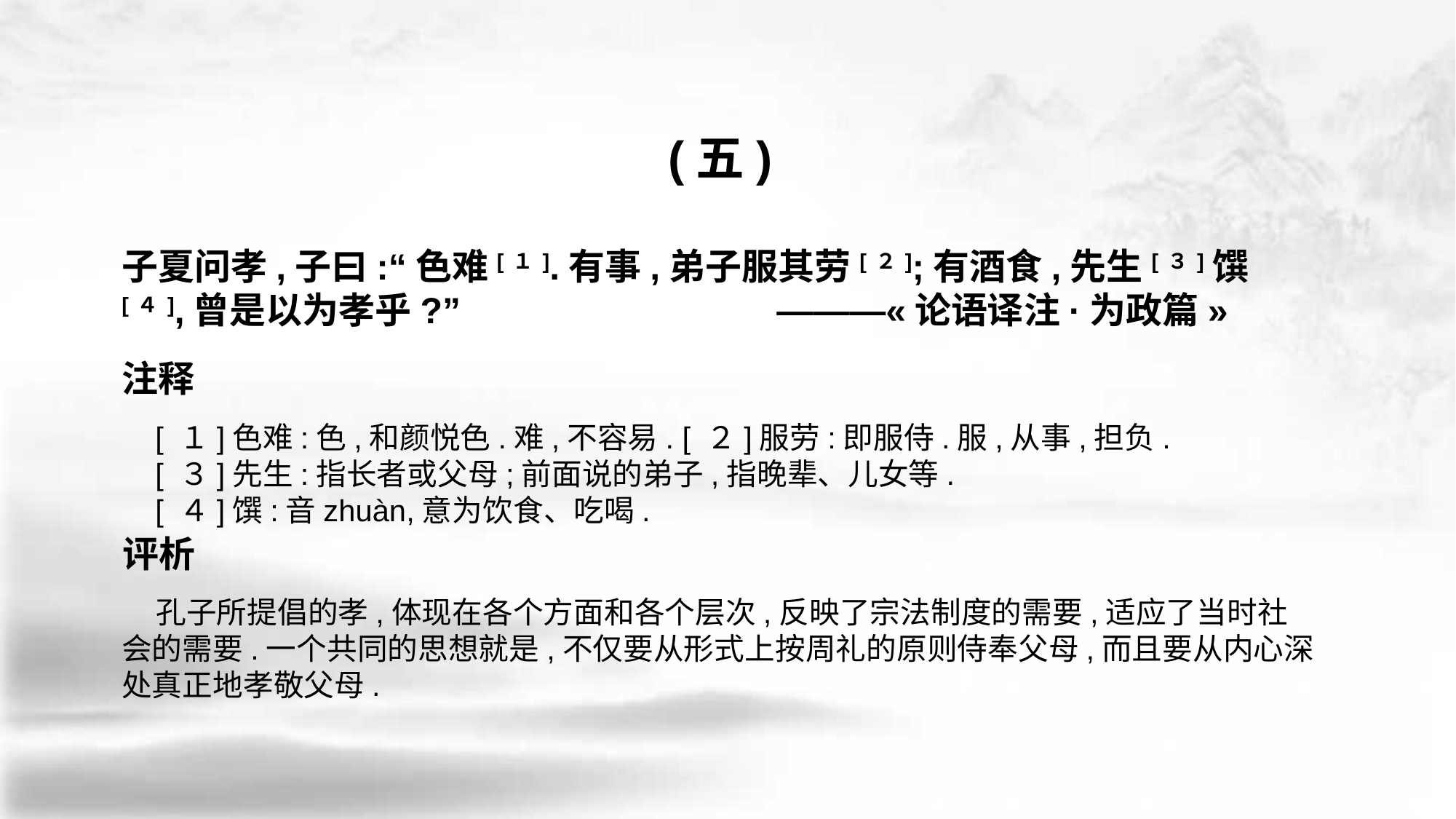

(五)

子夏问孝,子曰:“色难[１].有事,弟子服其劳[２];有酒食,先生[３]馔[４],曾是以为孝乎?”                 		———«论语译注·为政篇»

    [ １]色难:色,和颜悦色.难,不容易. [ ２]服劳:即服侍.服,从事,担负.
    [ ３]先生:指长者或父母;前面说的弟子,指晚辈、儿女等.
    [ ４]馔:音zhuàn,意为饮食、吃喝.

    孔子所提倡的孝,体现在各个方面和各个层次,反映了宗法制度的需要,适应了当时社 会的需要.一个共同的思想就是,不仅要从形式上按周礼的原则侍奉父母,而且要从内心深 处真正地孝敬父母.
注释
评析